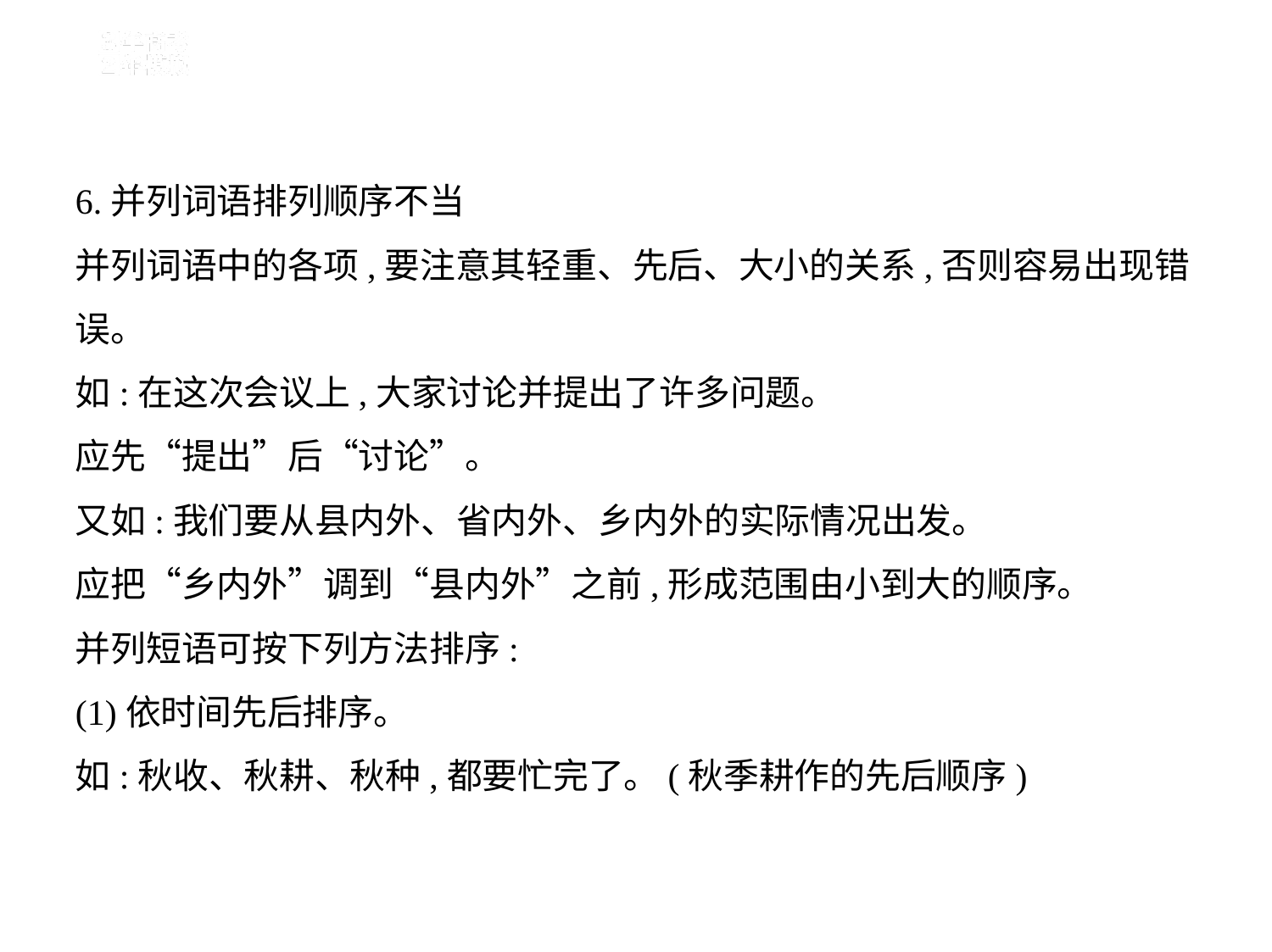

6.并列词语排列顺序不当
并列词语中的各项,要注意其轻重、先后、大小的关系,否则容易出现错
误。
如:在这次会议上,大家讨论并提出了许多问题。
应先“提出”后“讨论”。
又如:我们要从县内外、省内外、乡内外的实际情况出发。
应把“乡内外”调到“县内外”之前,形成范围由小到大的顺序。
并列短语可按下列方法排序:
(1)依时间先后排序。
如:秋收、秋耕、秋种,都要忙完了。(秋季耕作的先后顺序)